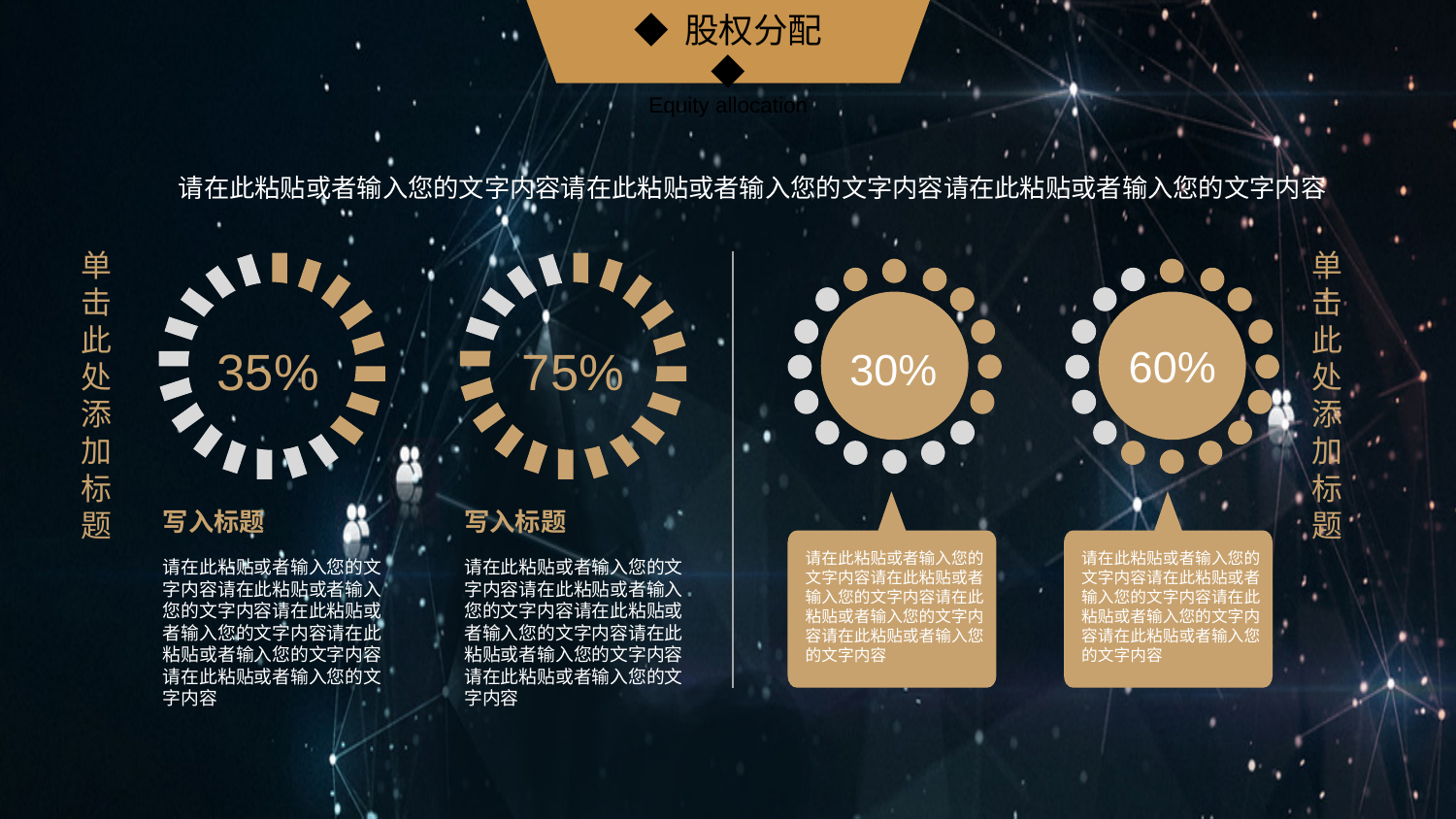

◆ 股权分配◆
Equity allocation
请在此粘贴或者输入您的文字内容请在此粘贴或者输入您的文字内容请在此粘贴或者输入您的文字内容
单击此处添加标题
单击此处添加标题

60%
35%
75%
30%

写入标题

请在此粘贴或者输入您的文字内容请在此粘贴或者输入您的文字内容请在此粘贴或者输入您的文字内容请在此粘贴或者输入您的文字内容请在此粘贴或者输入您的文字内容
写入标题

请在此粘贴或者输入您的文字内容请在此粘贴或者输入您的文字内容请在此粘贴或者输入您的文字内容请在此粘贴或者输入您的文字内容请在此粘贴或者输入您的文字内容
请在此粘贴或者输入您的文字内容请在此粘贴或者输入您的文字内容请在此粘贴或者输入您的文字内容请在此粘贴或者输入您的文字内容
请在此粘贴或者输入您的文字内容请在此粘贴或者输入您的文字内容请在此粘贴或者输入您的文字内容请在此粘贴或者输入您的文字内容